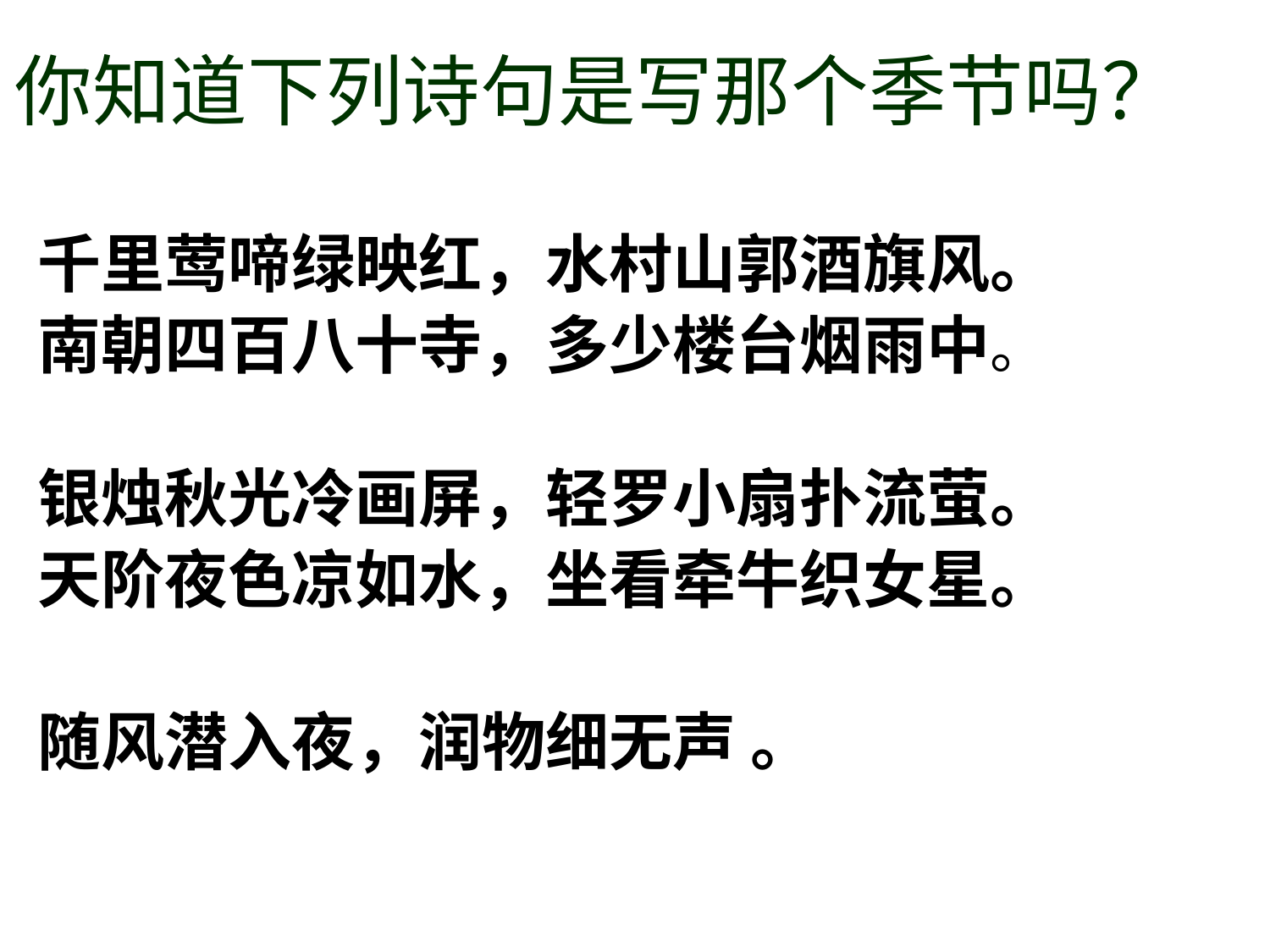

# 你知道下列诗句是写那个季节吗？
千里莺啼绿映红，水村山郭酒旗风。
南朝四百八十寺，多少楼台烟雨中。

银烛秋光冷画屏，轻罗小扇扑流萤。
天阶夜色凉如水，坐看牵牛织女星。

随风潜入夜，润物细无声 。